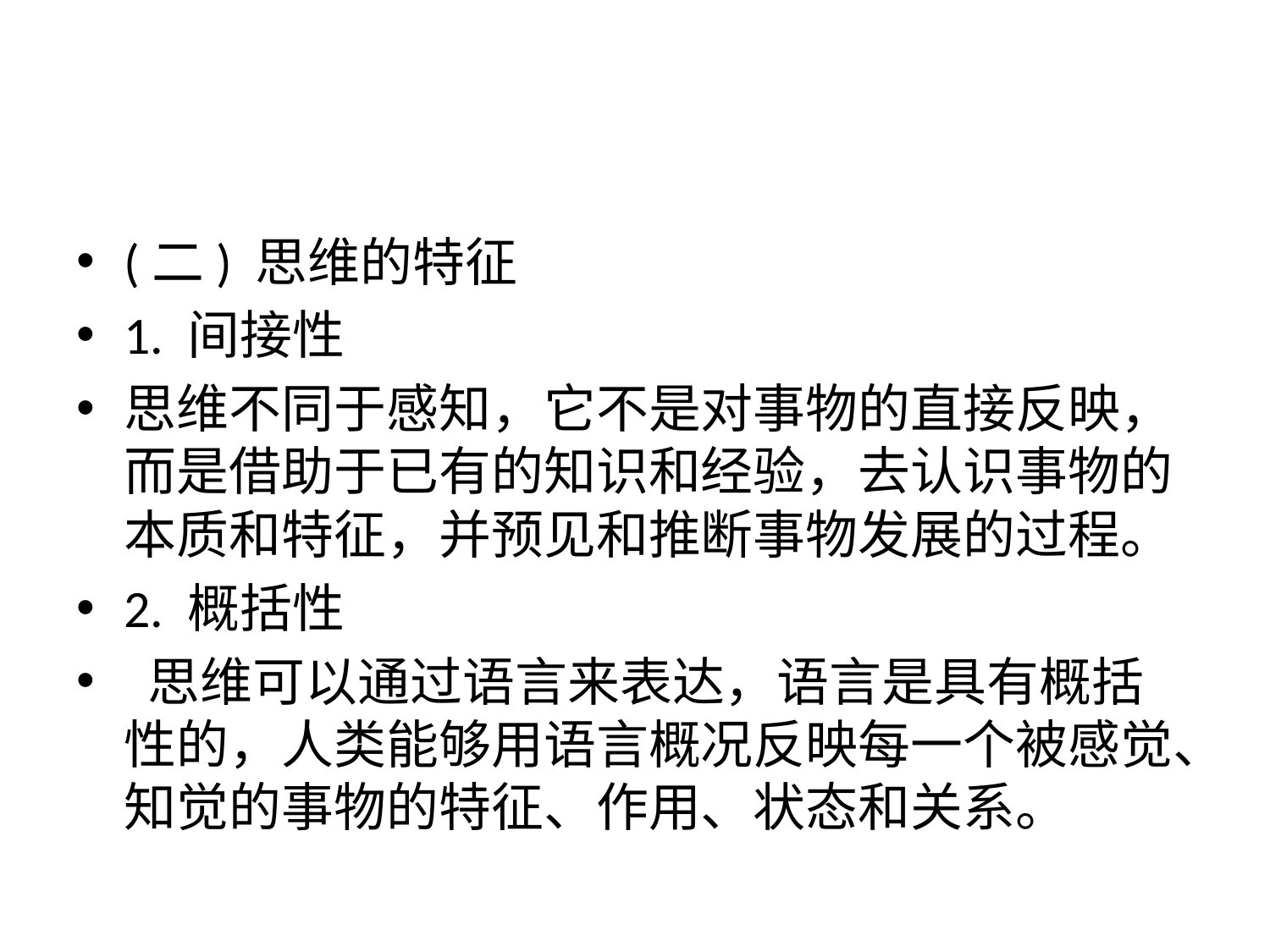

#
(二) 思维的特征
1. 间接性
思维不同于感知，它不是对事物的直接反映，而是借助于已有的知识和经验，去认识事物的本质和特征，并预见和推断事物发展的过程。
2. 概括性
 思维可以通过语言来表达，语言是具有概括性的，人类能够用语言概况反映每一个被感觉、知觉的事物的特征、作用、状态和关系。